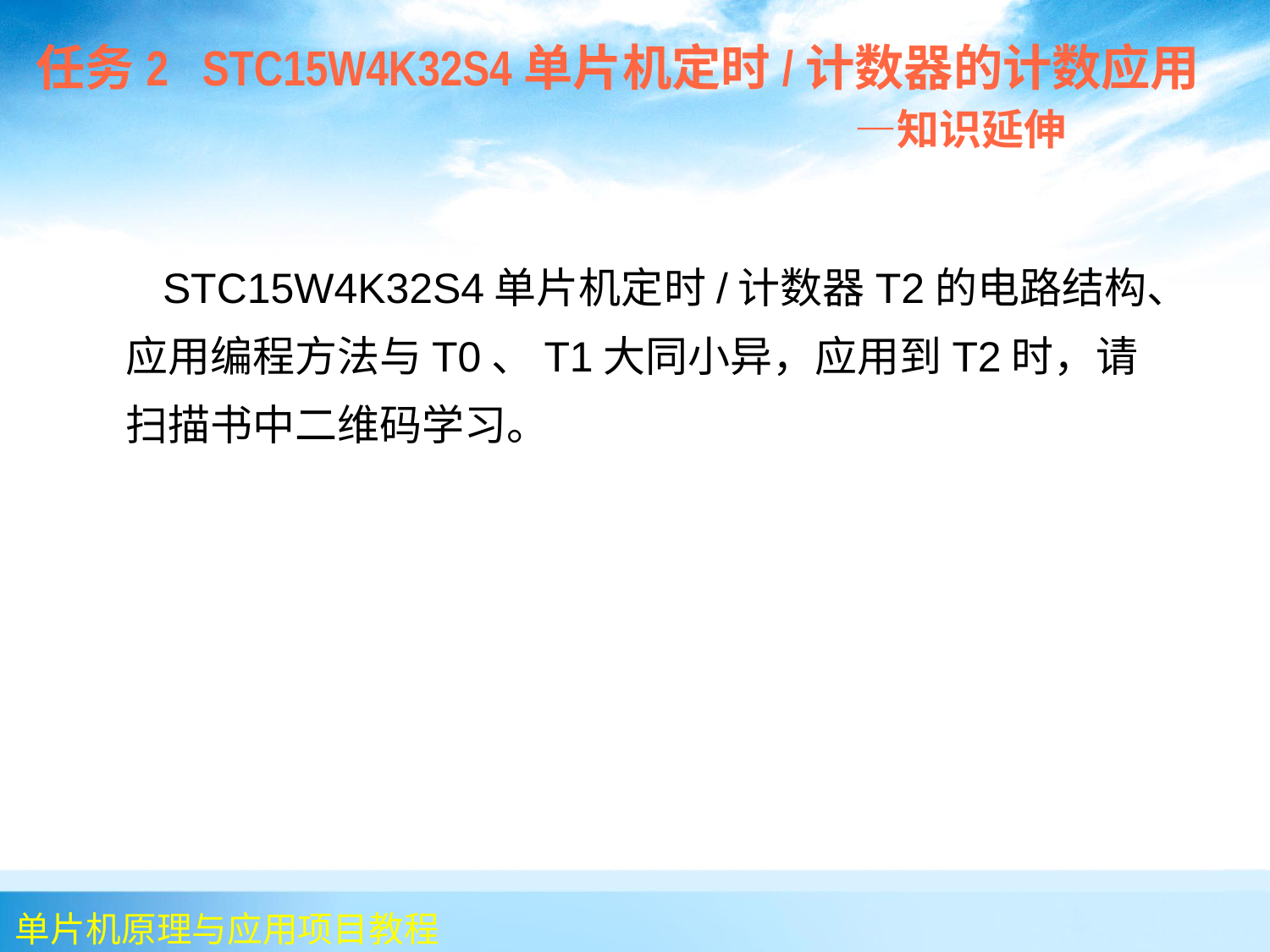

任务2   STC15W4K32S4单片机定时/计数器的计数应用
                                                                         —知识延伸

        STC15W4K32S4单片机定时/计数器T2的电路结构、应用编程方法与T0、T1大同小异，应用到T2时，请扫描书中二维码学习。